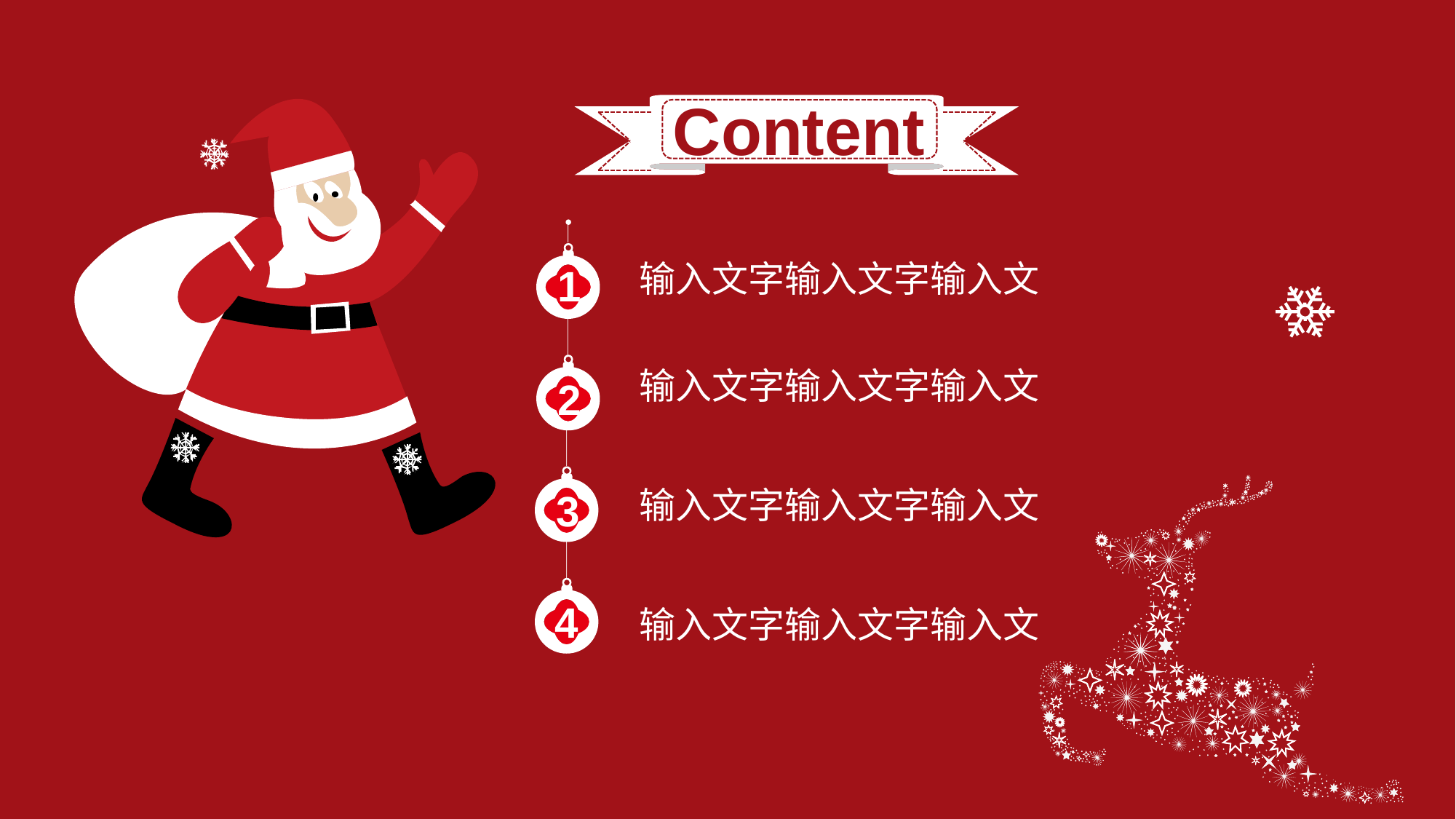

Contents

1
输入文字输入文字输入文

2
输入文字输入文字输入文

3

输入文字输入文字输入文

4
输入文字输入文字输入文